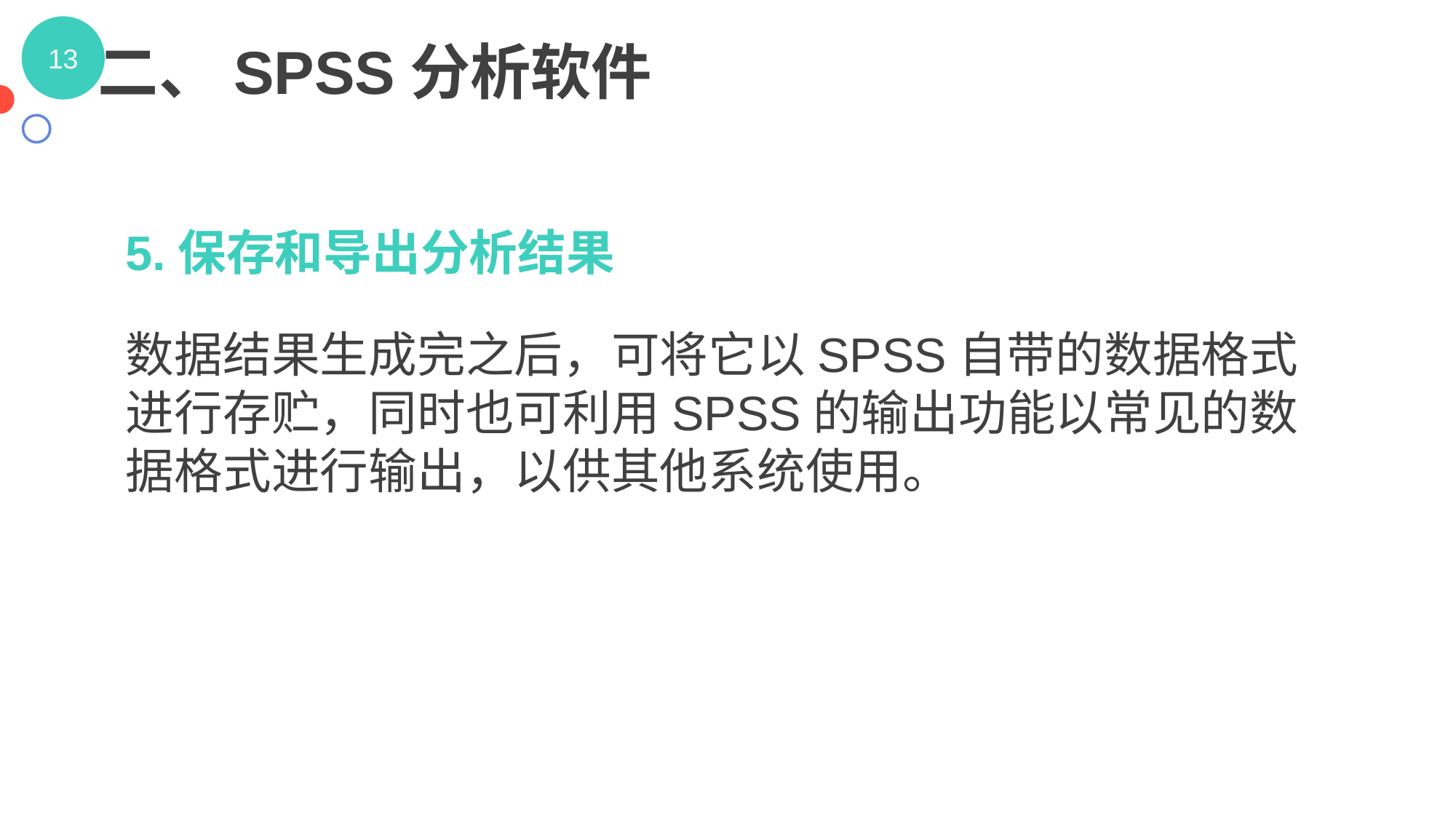

二、SPSS分析软件
5.保存和导出分析结果

数据结果生成完之后，可将它以SPSS自带的数据格式进行存贮，同时也可利用SPSS的输出功能以常见的数据格式进行输出，以供其他系统使用。